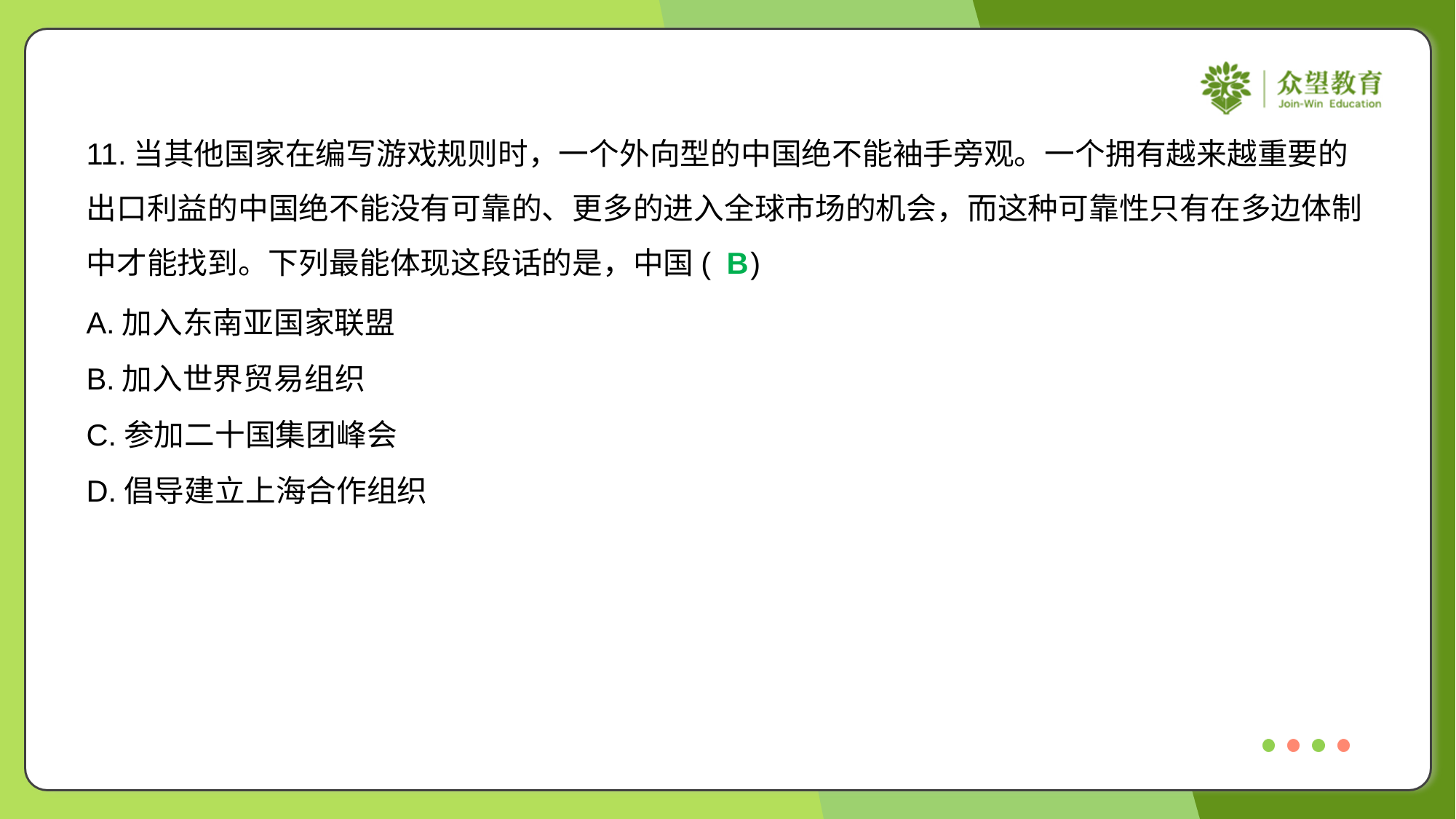

11.当其他国家在编写游戏规则时，一个外向型的中国绝不能袖手旁观。一个拥有越来越重要的
出口利益的中国绝不能没有可靠的、更多的进入全球市场的机会，而这种可靠性只有在多边体制
中才能找到。下列最能体现这段话的是，中国(     )
B
A.加入东南亚国家联盟
B.加入世界贸易组织
C.参加二十国集团峰会
D.倡导建立上海合作组织